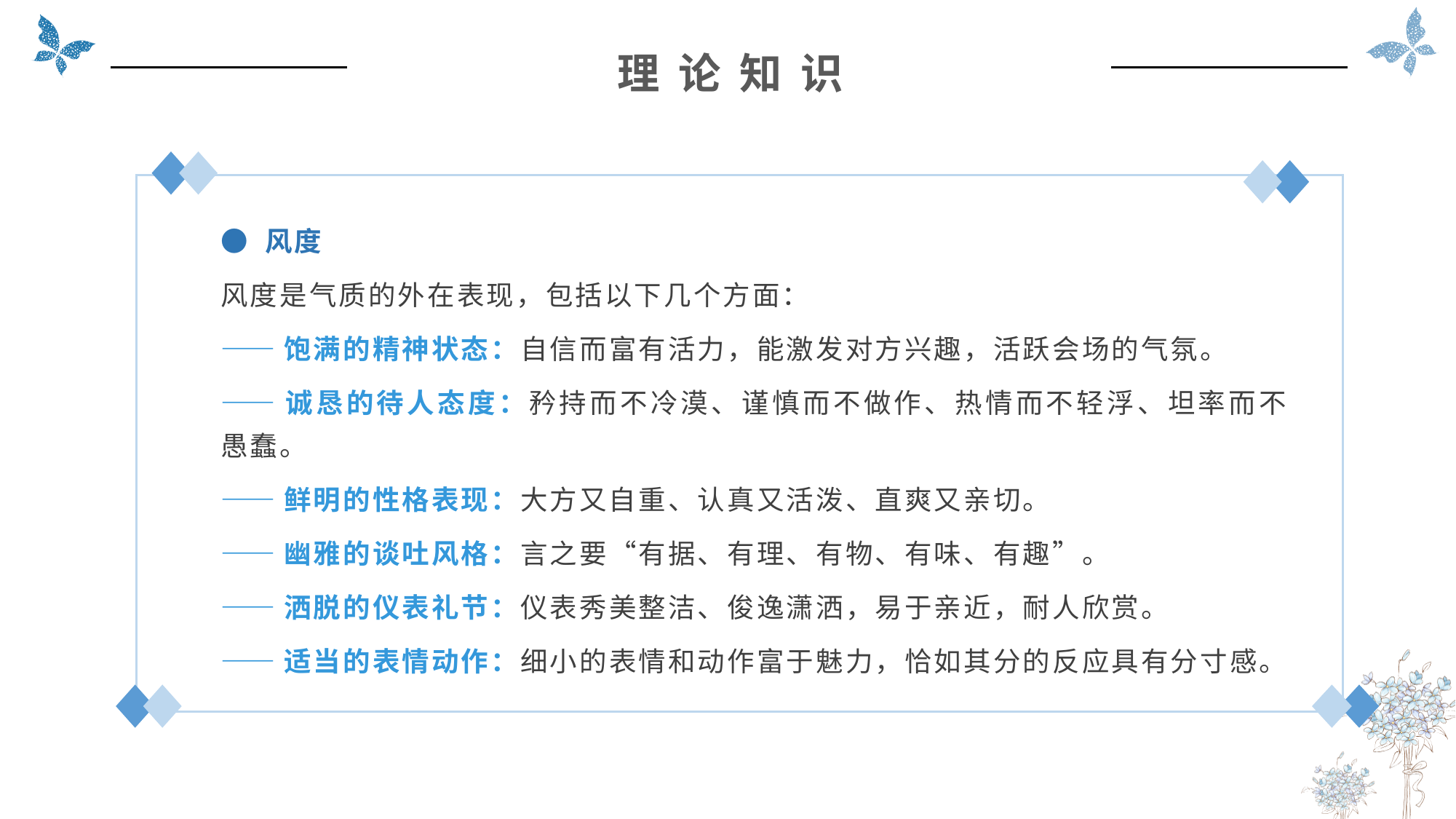

理 论 知 识

● 风度
风度是气质的外在表现，包括以下几个方面：
——饱满的精神状态：自信而富有活力，能激发对方兴趣，活跃会场的气氛。
——诚恳的待人态度：矜持而不冷漠、谨慎而不做作、热情而不轻浮、坦率而不愚蠢。
——鲜明的性格表现：大方又自重、认真又活泼、直爽又亲切。
——幽雅的谈吐风格：言之要“有据、有理、有物、有味、有趣”。
——洒脱的仪表礼节：仪表秀美整洁、俊逸潇洒，易于亲近，耐人欣赏。
——适当的表情动作：细小的表情和动作富于魅力，恰如其分的反应具有分寸感。